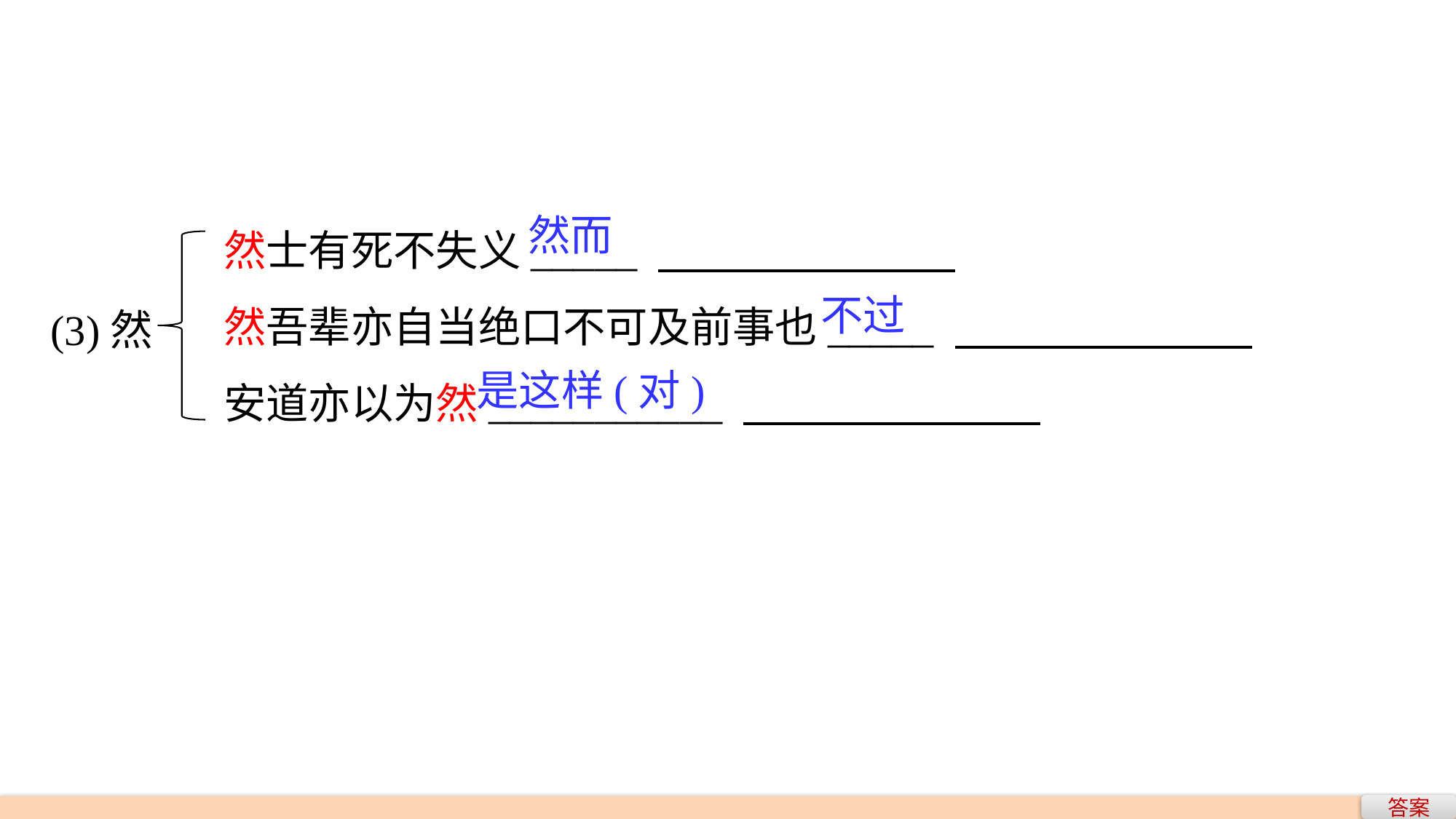

然士有死不失义_____
然吾辈亦自当绝口不可及前事也_____
安道亦以为然___________
然而

(3)然
不过
是这样(对)
答案